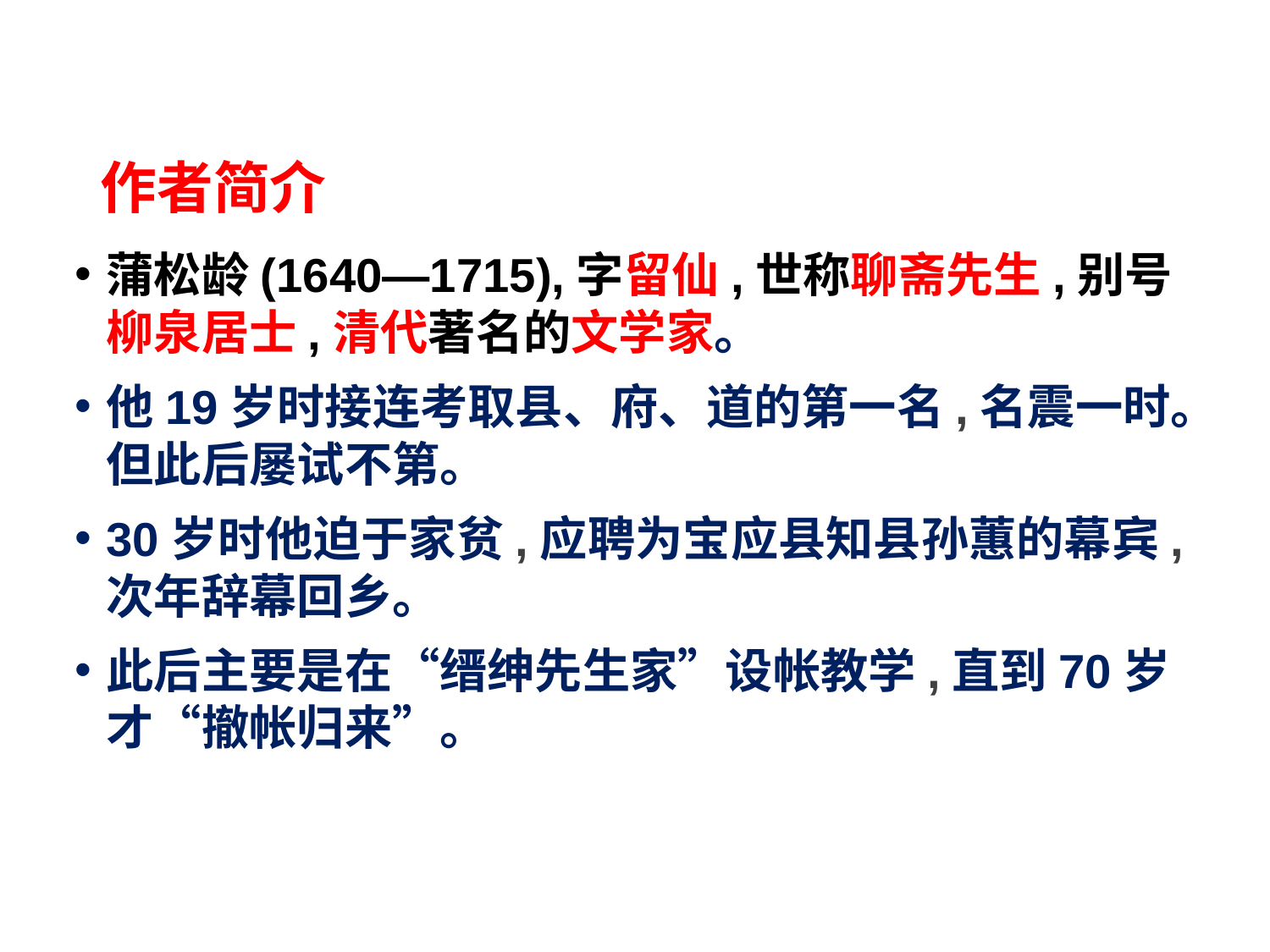

# 作者简介
蒲松龄(1640—1715),字留仙,世称聊斋先生,别号柳泉居士,清代著名的文学家。
他19岁时接连考取县、府、道的第一名,名震一时。但此后屡试不第。
30岁时他迫于家贫,应聘为宝应县知县孙蕙的幕宾,次年辞幕回乡。
此后主要是在“缙绅先生家”设帐教学,直到70岁才“撤帐归来”。